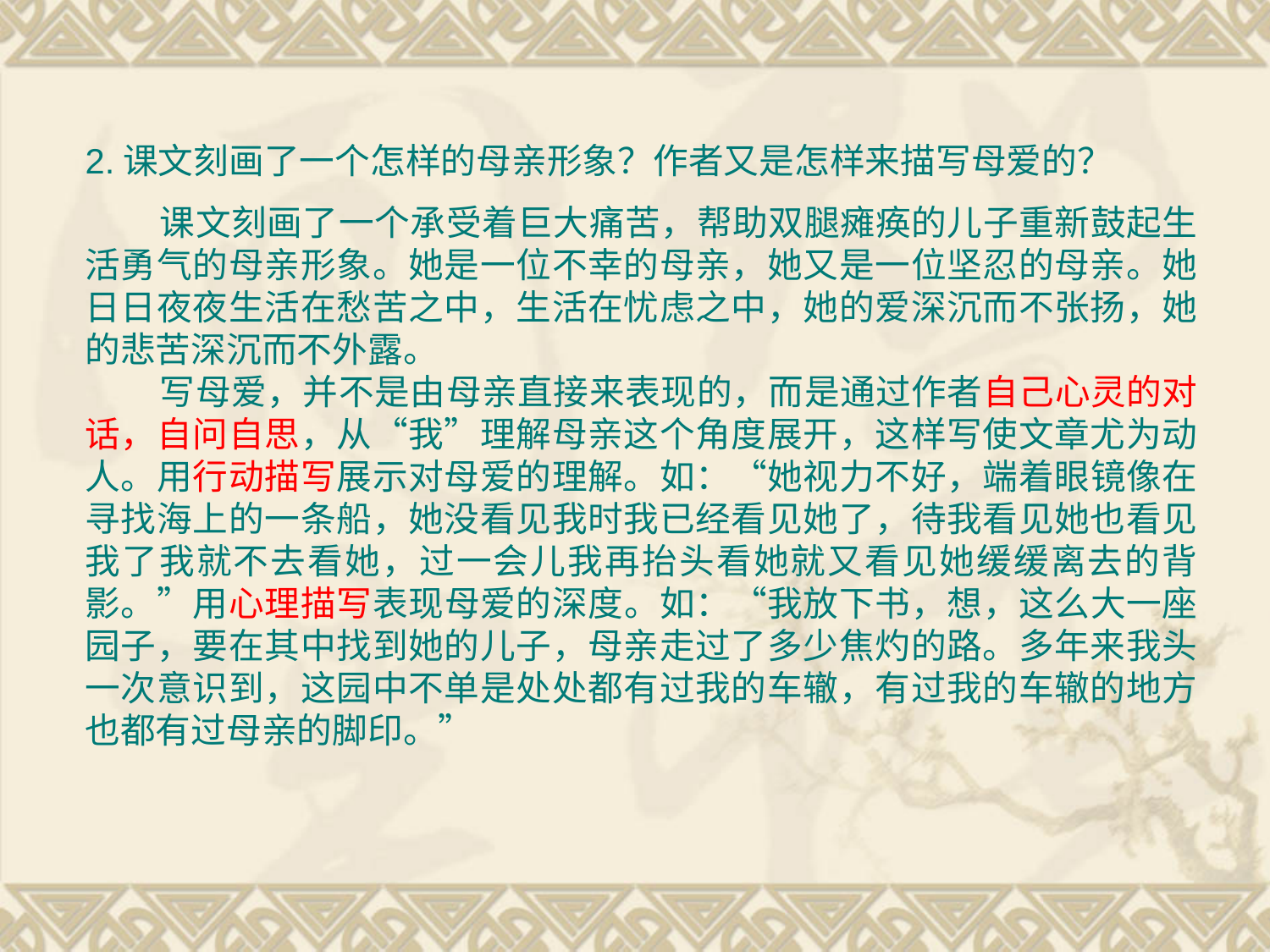

2.课文刻画了一个怎样的母亲形象？作者又是怎样来描写母爱的？
课文刻画了一个承受着巨大痛苦，帮助双腿瘫痪的儿子重新鼓起生活勇气的母亲形象。她是一位不幸的母亲，她又是一位坚忍的母亲。她日日夜夜生活在愁苦之中，生活在忧虑之中，她的爱深沉而不张扬，她的悲苦深沉而不外露。
写母爱，并不是由母亲直接来表现的，而是通过作者自己心灵的对话，自问自思，从“我”理解母亲这个角度展开，这样写使文章尤为动人。用行动描写展示对母爱的理解。如：“她视力不好，端着眼镜像在寻找海上的一条船，她没看见我时我已经看见她了，待我看见她也看见我了我就不去看她，过一会儿我再抬头看她就又看见她缓缓离去的背影。”用心理描写表现母爱的深度。如：“我放下书，想，这么大一座园子，要在其中找到她的儿子，母亲走过了多少焦灼的路。多年来我头一次意识到，这园中不单是处处都有过我的车辙，有过我的车辙的地方也都有过母亲的脚印。”